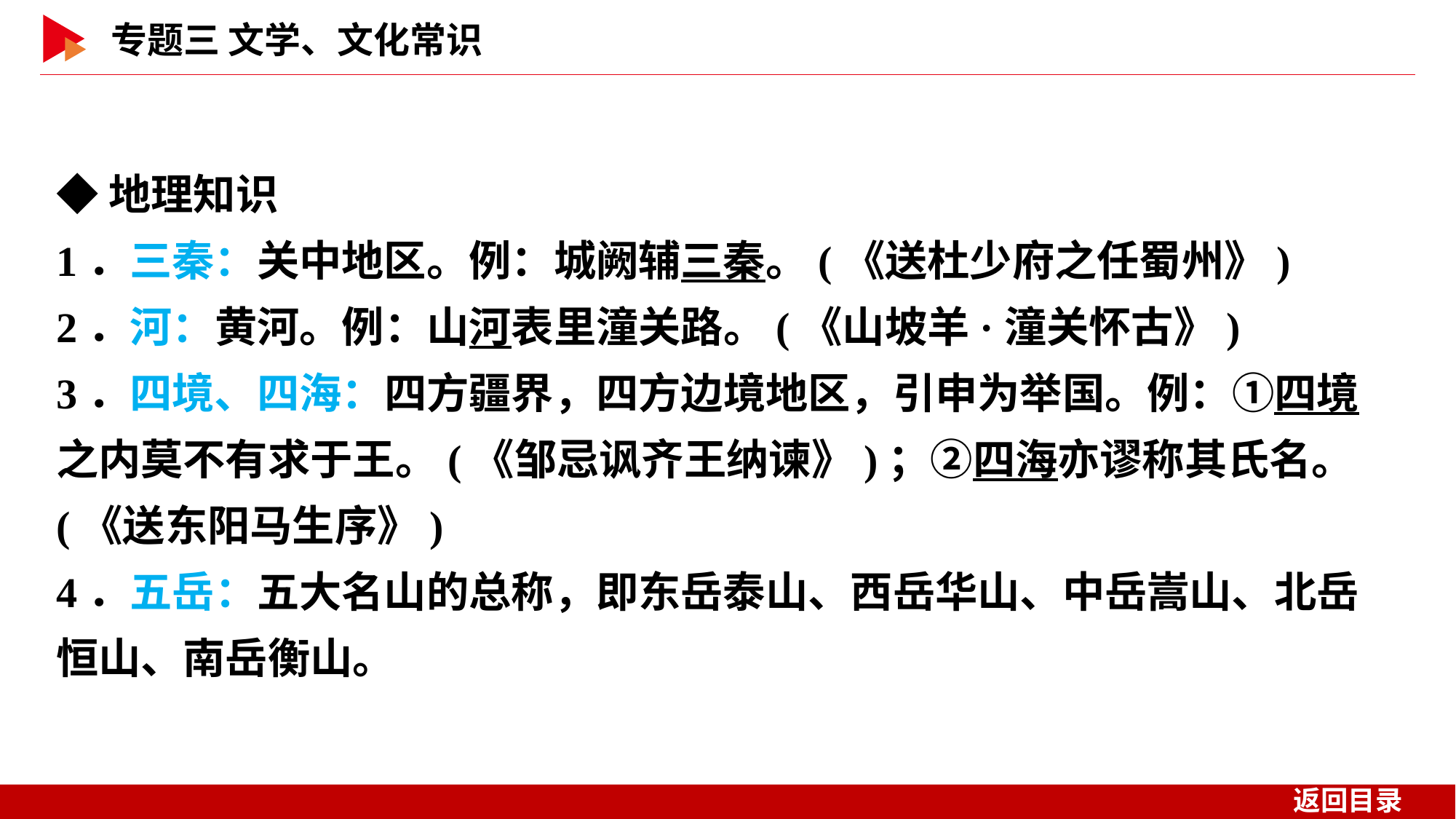

◆地理知识
1．三秦：关中地区。例：城阙辅三秦。(《送杜少府之任蜀州》)
2．河：黄河。例：山河表里潼关路。(《山坡羊·潼关怀古》)
3．四境、四海：四方疆界，四方边境地区，引申为举国。例：①四境之内莫不有求于王。(《邹忌讽齐王纳谏》)；②四海亦谬称其氏名。(《送东阳马生序》)
4．五岳：五大名山的总称，即东岳泰山、西岳华山、中岳嵩山、北岳恒山、南岳衡山。